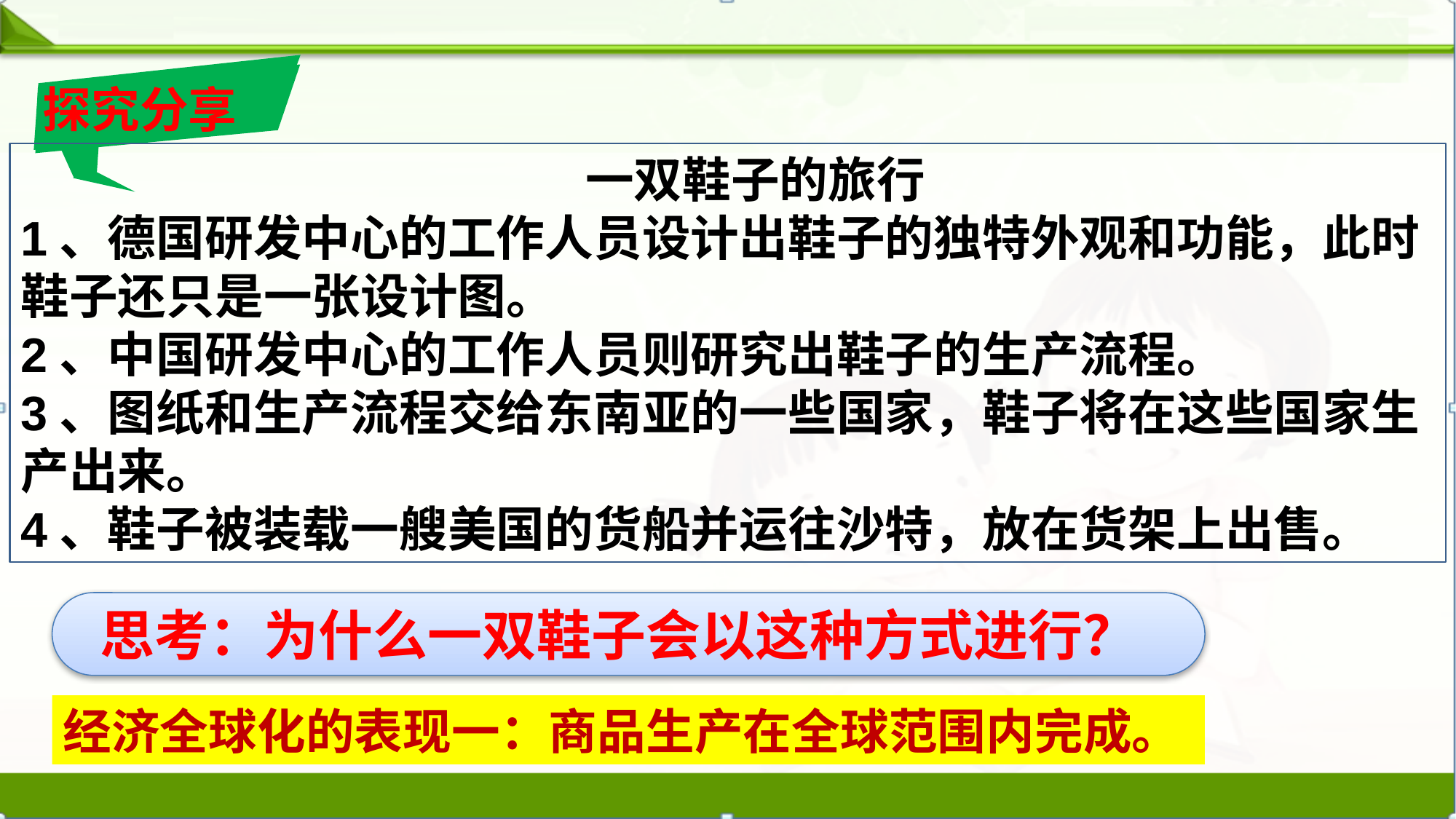

探究分享
    一双鞋子的旅行
1、德国研发中心的工作人员设计出鞋子的独特外观和功能，此时鞋子还只是一张设计图。
2、中国研发中心的工作人员则研究出鞋子的生产流程。
3、图纸和生产流程交给东南亚的一些国家，鞋子将在这些国家生产出来。
4、鞋子被装载一艘美国的货船并运往沙特，放在货架上出售。
 思考：为什么一双鞋子会以这种方式进行？
经济全球化的表现一：商品生产在全球范围内完成。